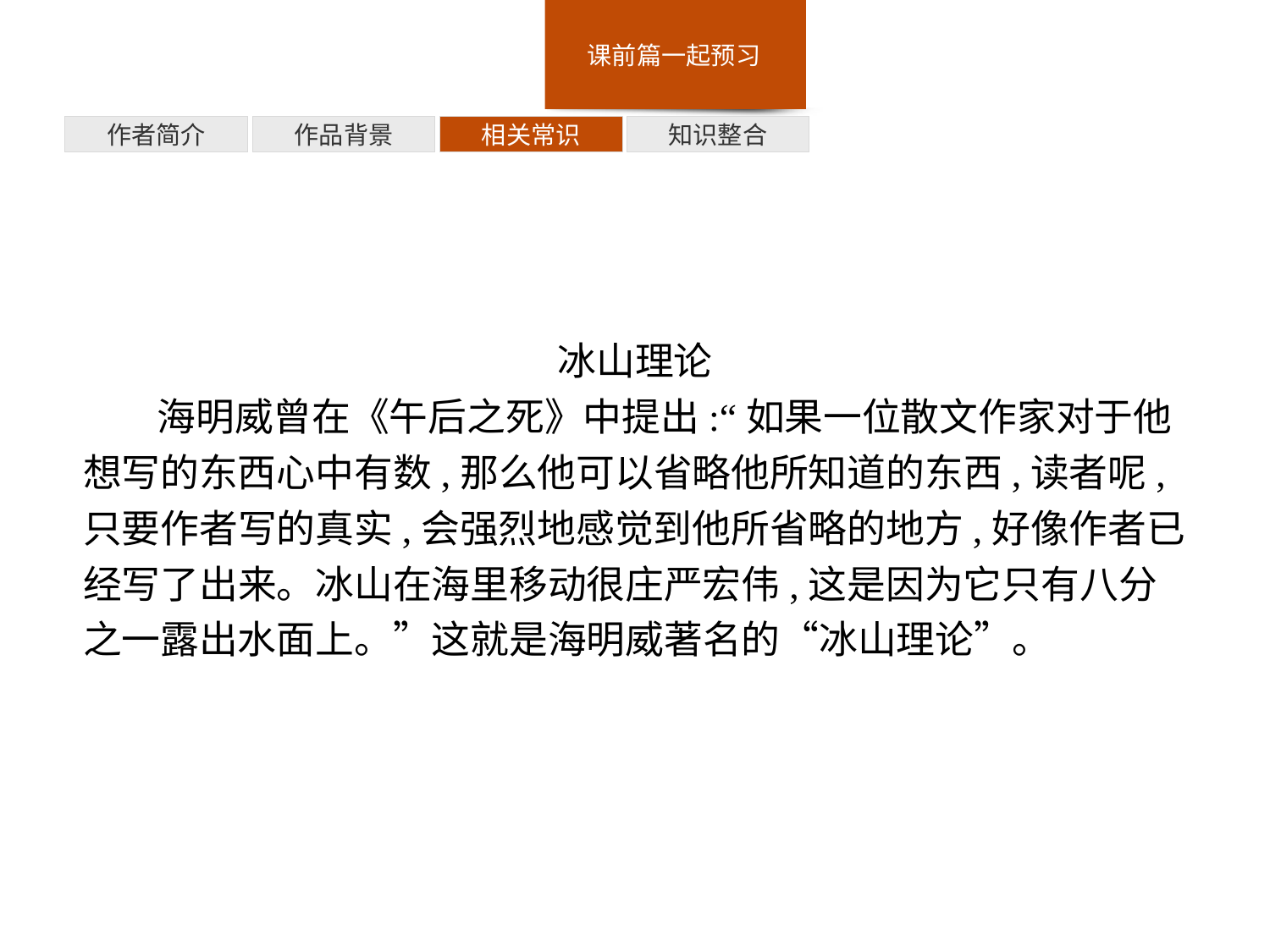

知识整合
相关常识
作品背景
作者简介
冰山理论
海明威曾在《午后之死》中提出:“如果一位散文作家对于他想写的东西心中有数,那么他可以省略他所知道的东西,读者呢,只要作者写的真实,会强烈地感觉到他所省略的地方,好像作者已经写了出来。冰山在海里移动很庄严宏伟,这是因为它只有八分之一露出水面上。”这就是海明威著名的“冰山理论”。